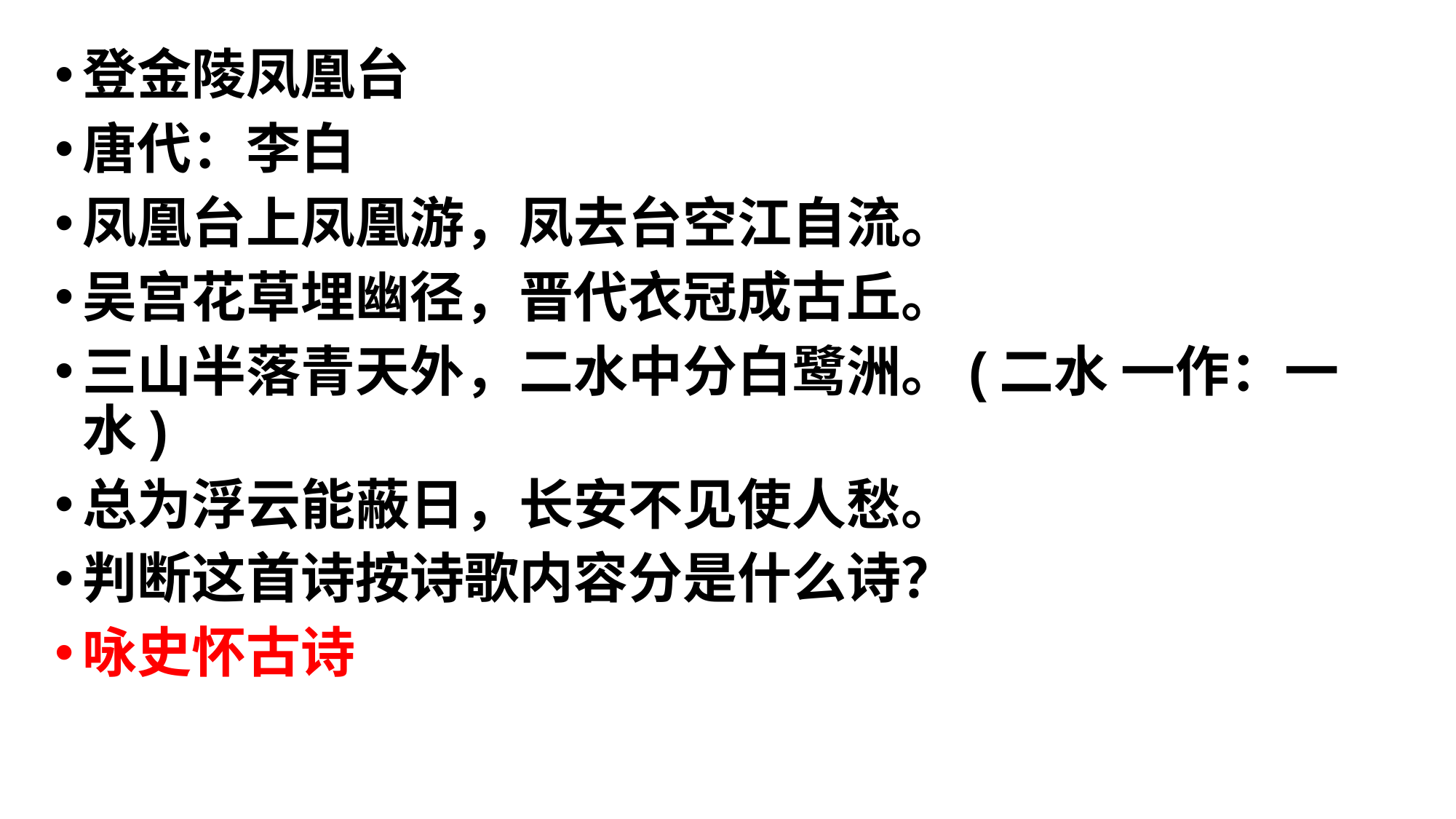

登金陵凤凰台
唐代：李白
凤凰台上凤凰游，凤去台空江自流。
吴宫花草埋幽径，晋代衣冠成古丘。
三山半落青天外，二水中分白鹭洲。(二水 一作：一水)
总为浮云能蔽日，长安不见使人愁。
判断这首诗按诗歌内容分是什么诗？
咏史怀古诗